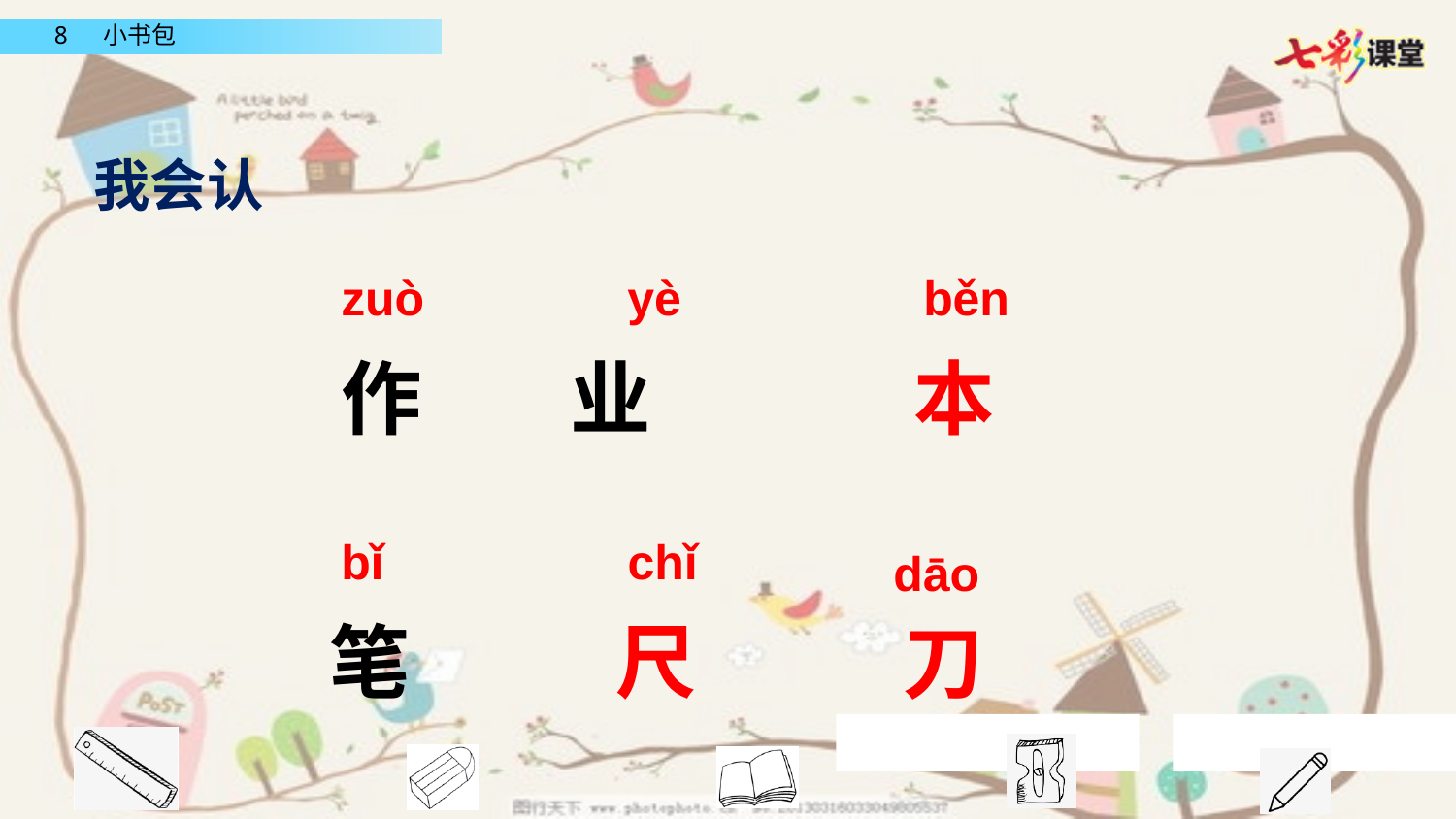

我会认
zuò               yè
běn
作          业
本
bǐ
chǐ
 dāo

笔
尺
刀